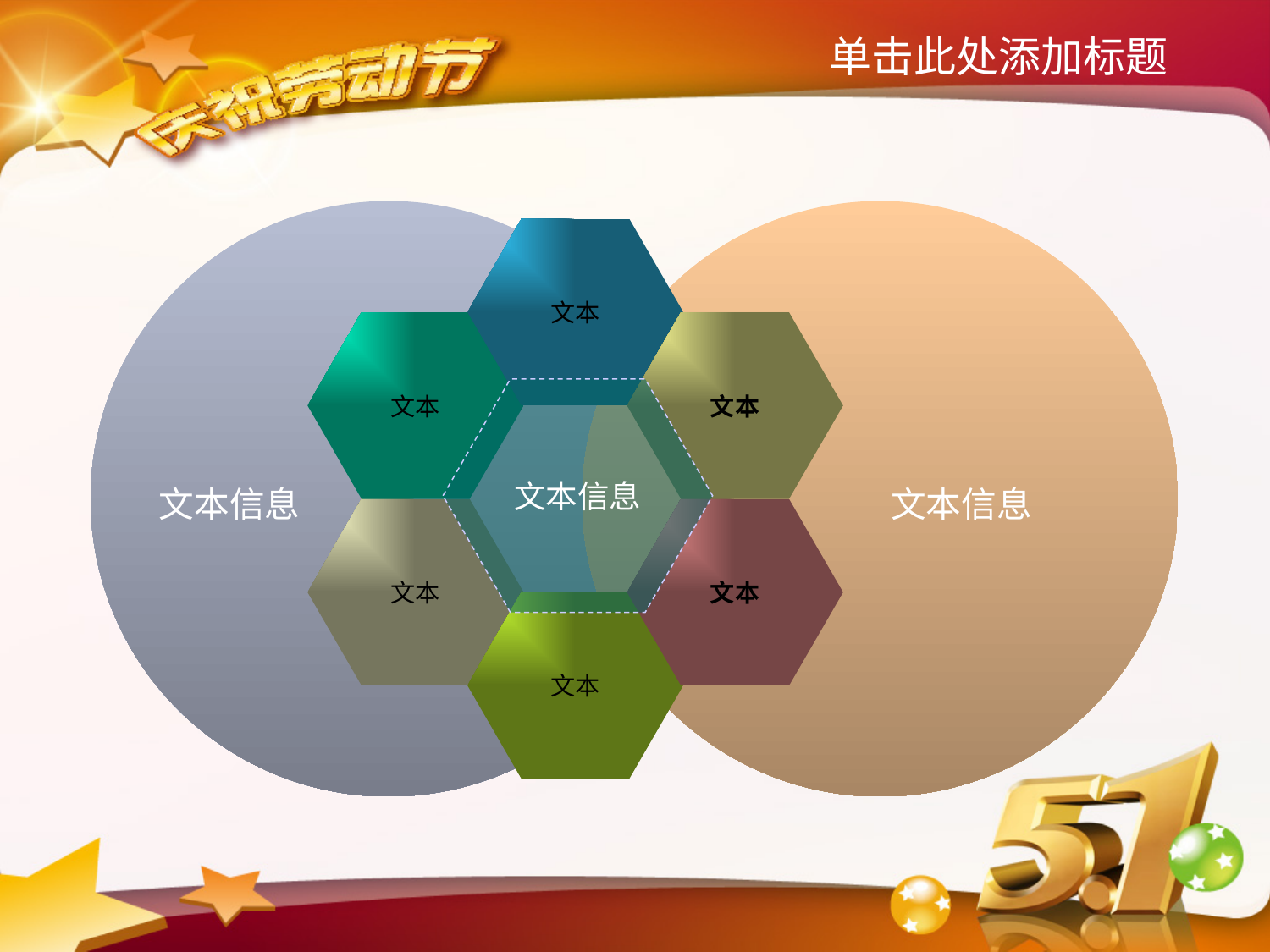

单击此处添加标题

文本
文本
文本
文本信息
文本信息
文本信息
文本
文本
文本